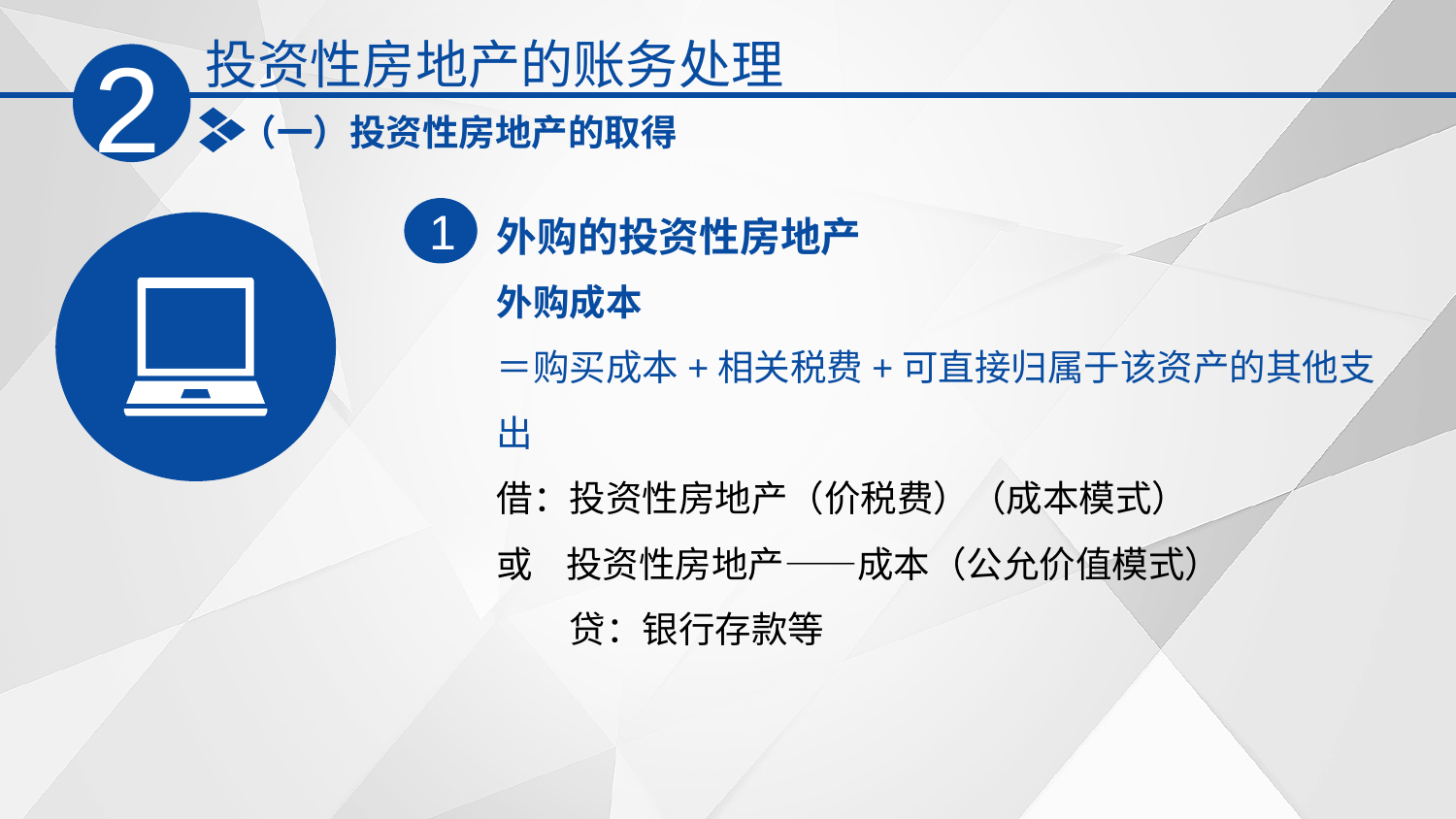

投资性房地产的账务处理
2

（一）投资性房地产的取得

外购的投资性房地产
1

外购成本
＝购买成本+相关税费+可直接归属于该资产的其他支出
借：投资性房地产（价税费）（成本模式）
或    投资性房地产——成本（公允价值模式）
　　贷：银行存款等